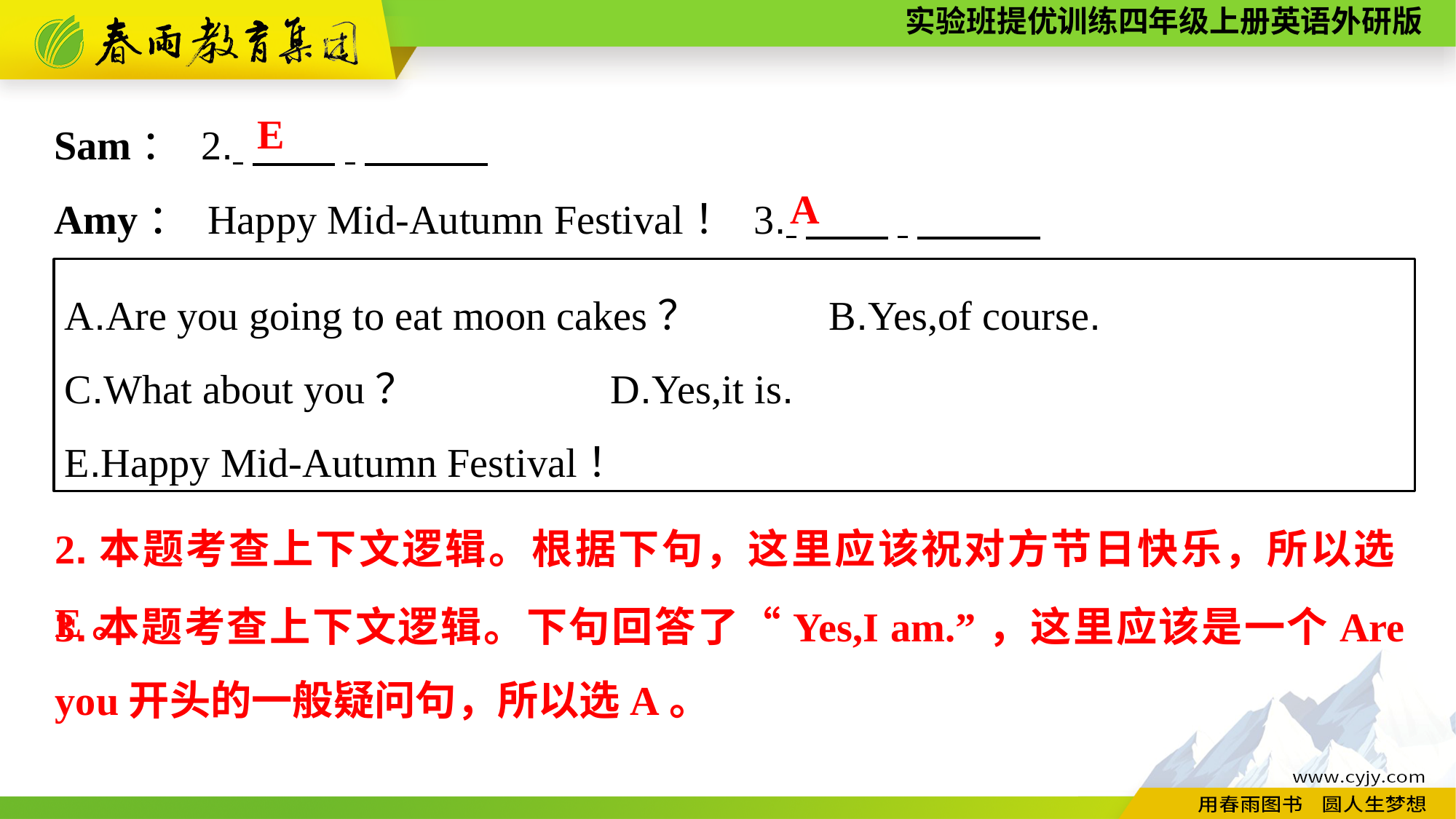

Sam： 2. 　　.
Amy： Happy Mid-Autumn Festival！ 3. 　　.
E
A
A.Are you going to eat moon cakes？		B.Yes,of course.
C.What about you？		D.Yes,it is.
E.Happy Mid-Autumn Festival！
2.本题考查上下文逻辑。根据下句，这里应该祝对方节日快乐，所以选E。
3.本题考查上下文逻辑。下句回答了“Yes,I am.”，这里应该是一个Are you开头的一般疑问句，所以选A。